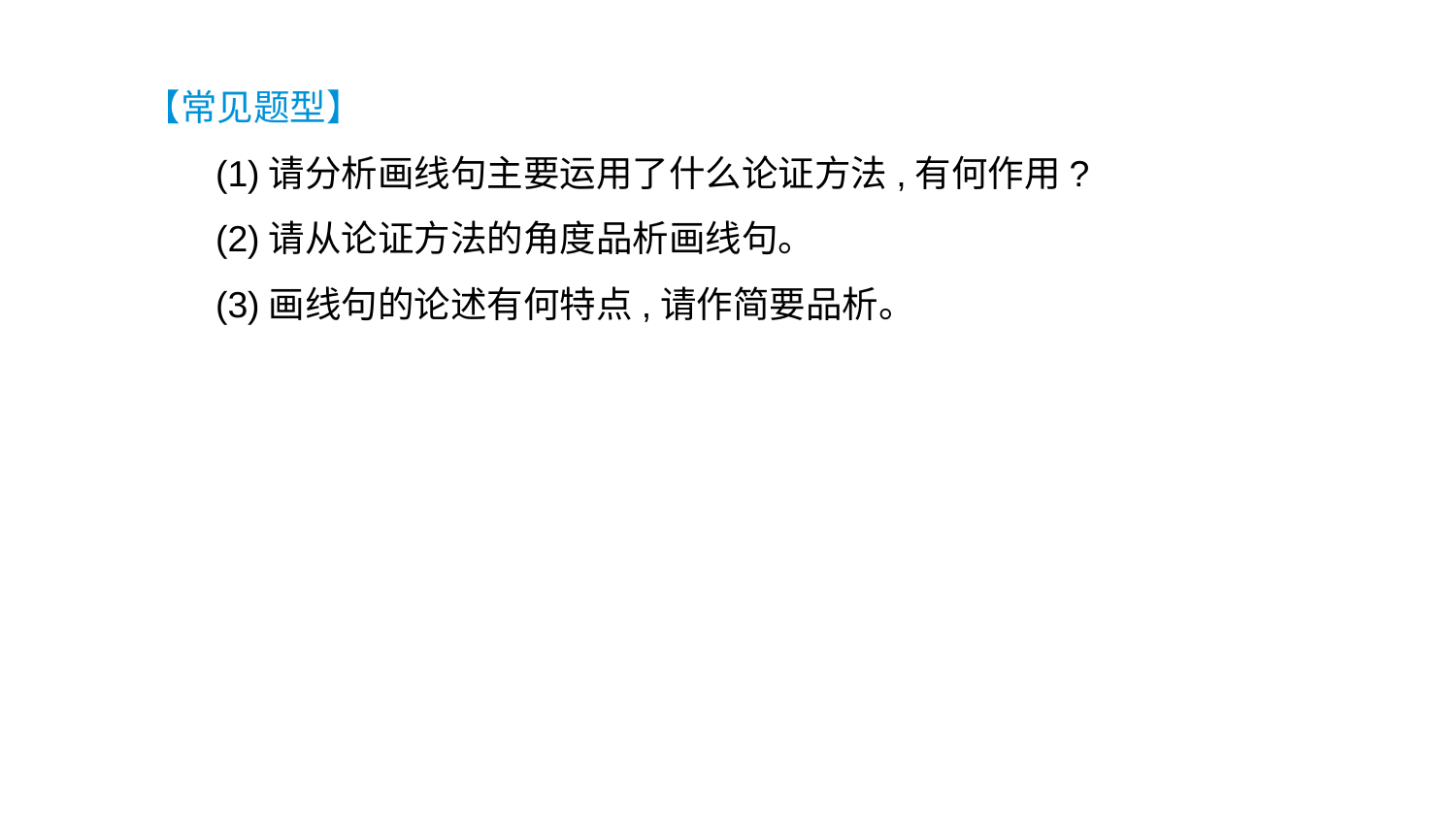

【常见题型】
(1)请分析画线句主要运用了什么论证方法,有何作用?
(2)请从论证方法的角度品析画线句。
(3)画线句的论述有何特点,请作简要品析。